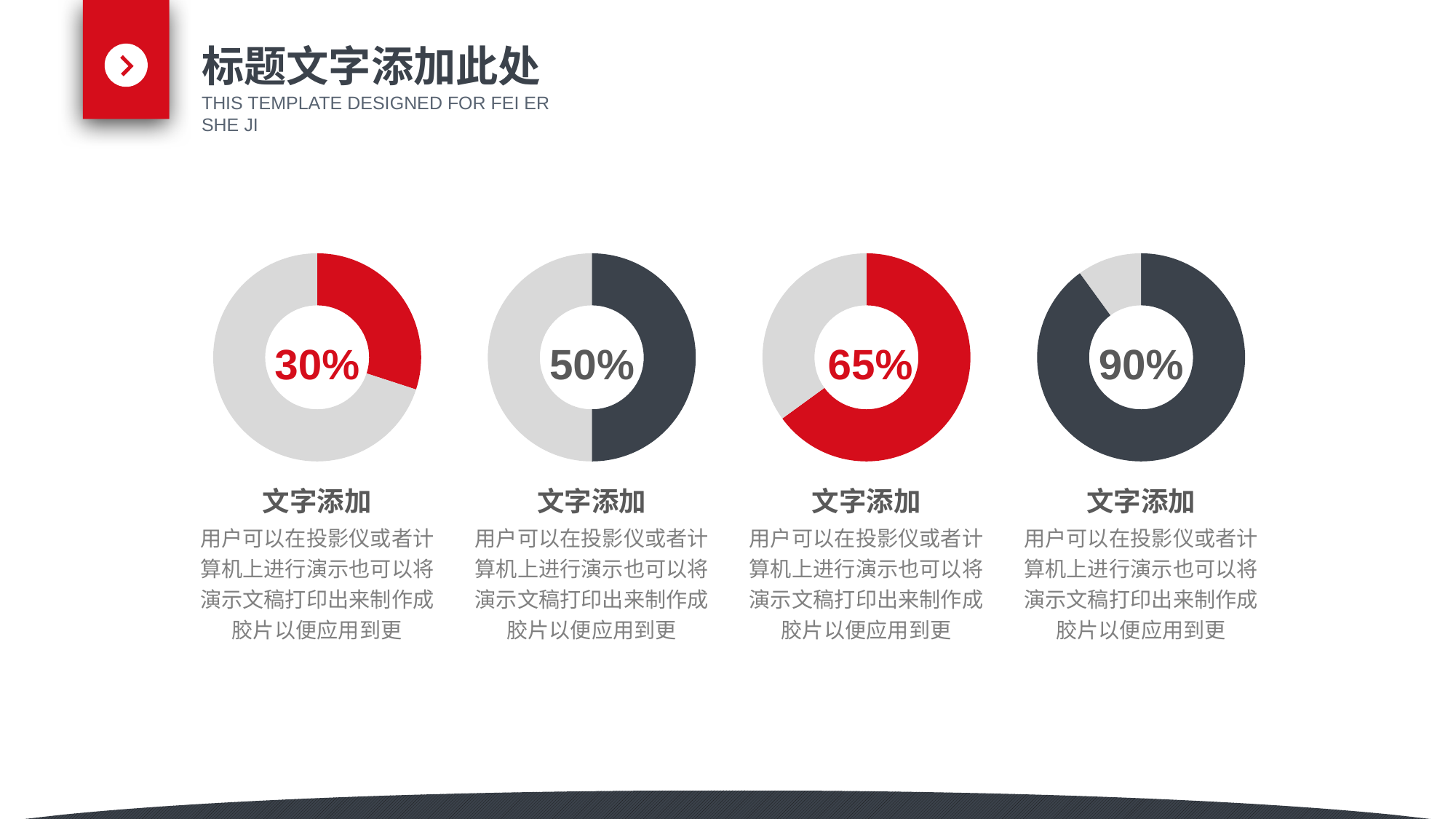

标题文字添加此处

THIS TEMPLATE DESIGNED FOR FEI ER SHE JI

### Chart

| Category | Sales |
|---|---|
| 1st Qtr | 30.0 |
| 2nd Qtr | 70.0 |

### Chart

| Category | Sales |
|---|---|
| 1st Qtr | 30.0 |
| 2nd Qtr | 30.0 |

### Chart

| Category | Sales |
|---|---|
| 1st Qtr | 65.0 |
| 2nd Qtr | 35.0 |

### Chart

| Category | Sales |
|---|---|
| 1st Qtr | 90.0 |
| 2nd Qtr | 10.0 |
30%
50%
65%
90%
文字添加
用户可以在投影仪或者计算机上进行演示也可以将演示文稿打印出来制作成胶片以便应用到更
文字添加
用户可以在投影仪或者计算机上进行演示也可以将演示文稿打印出来制作成胶片以便应用到更
文字添加
用户可以在投影仪或者计算机上进行演示也可以将演示文稿打印出来制作成胶片以便应用到更
文字添加
用户可以在投影仪或者计算机上进行演示也可以将演示文稿打印出来制作成胶片以便应用到更